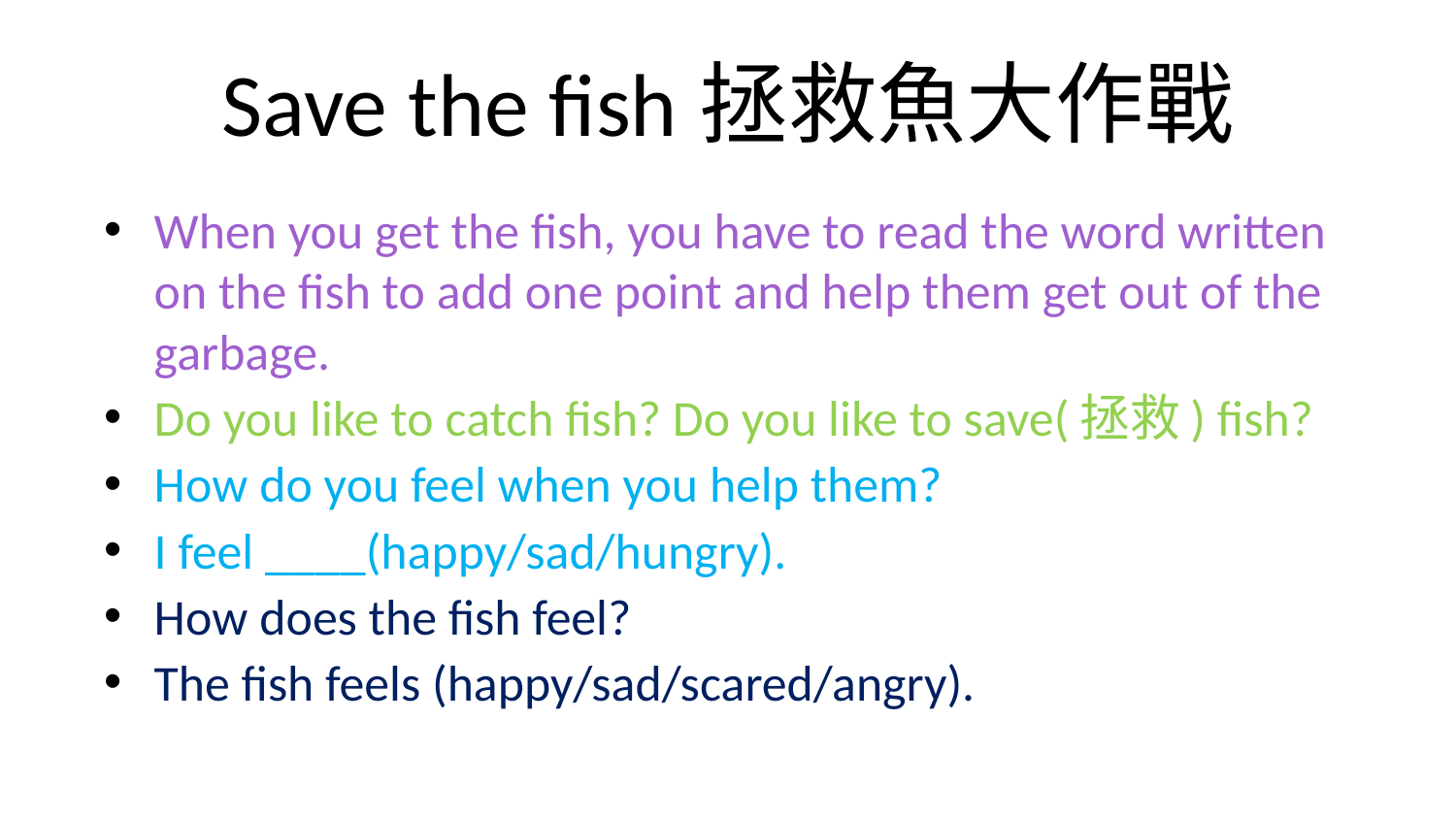

# Save the fish拯救魚大作戰
When you get the fish, you have to read the word written on the fish to add one point and help them get out of the garbage.
Do you like to catch fish? Do you like to save(拯救) fish?
How do you feel when you help them?
I feel ____(happy/sad/hungry).
How does the fish feel?
The fish feels (happy/sad/scared/angry).